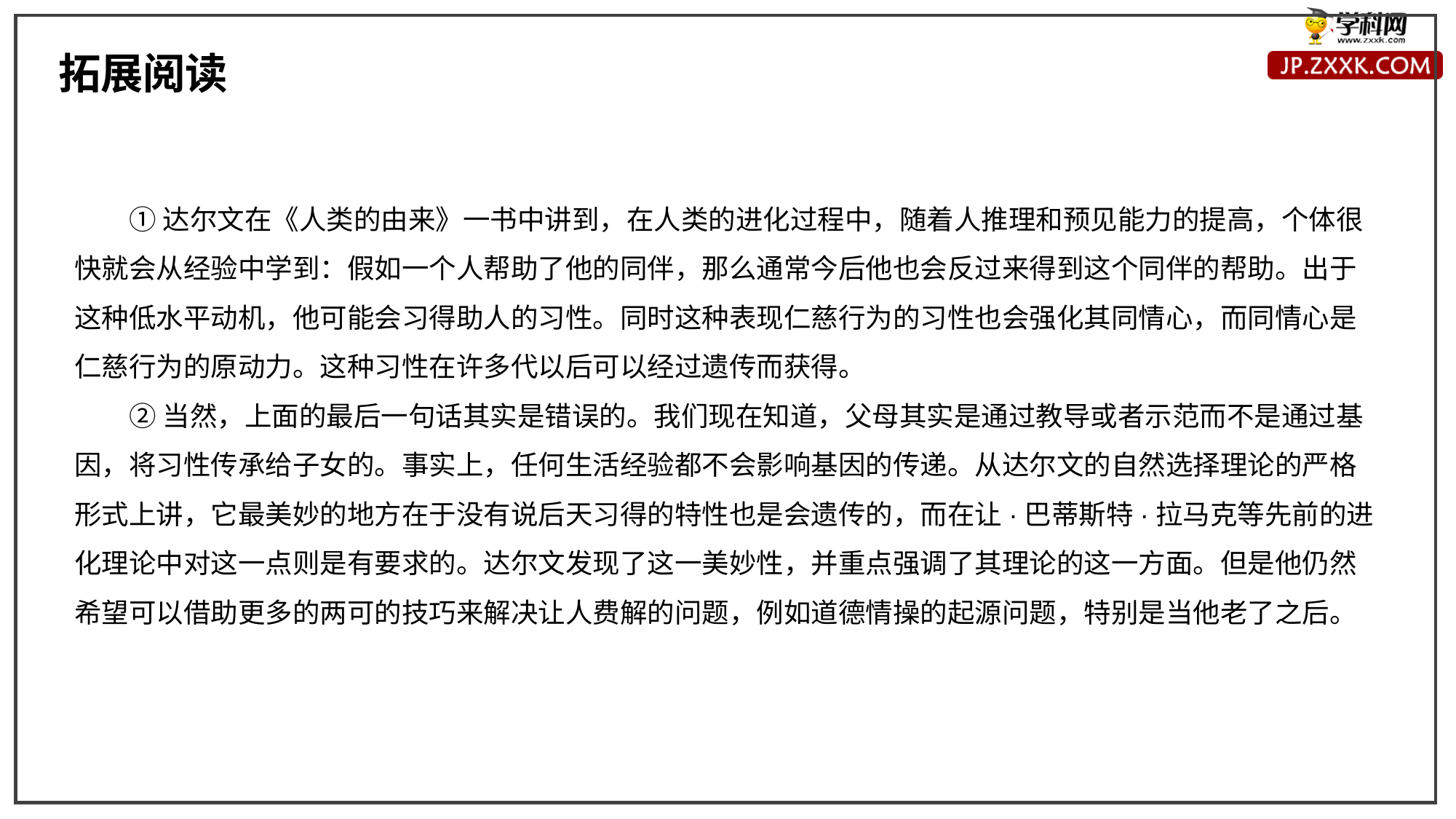

拓展阅读
①达尔文在《人类的由来》一书中讲到，在人类的进化过程中，随着人推理和预见能力的提高，个体很快就会从经验中学到：假如一个人帮助了他的同伴，那么通常今后他也会反过来得到这个同伴的帮助。出于这种低水平动机，他可能会习得助人的习性。同时这种表现仁慈行为的习性也会强化其同情心，而同情心是仁慈行为的原动力。这种习性在许多代以后可以经过遗传而获得。
②当然，上面的最后一句话其实是错误的。我们现在知道，父母其实是通过教导或者示范而不是通过基因，将习性传承给子女的。事实上，任何生活经验都不会影响基因的传递。从达尔文的自然选择理论的严格形式上讲，它最美妙的地方在于没有说后天习得的特性也是会遗传的，而在让·巴蒂斯特·拉马克等先前的进化理论中对这一点则是有要求的。达尔文发现了这一美妙性，并重点强调了其理论的这一方面。但是他仍然希望可以借助更多的两可的技巧来解决让人费解的问题，例如道德情操的起源问题，特别是当他老了之后。